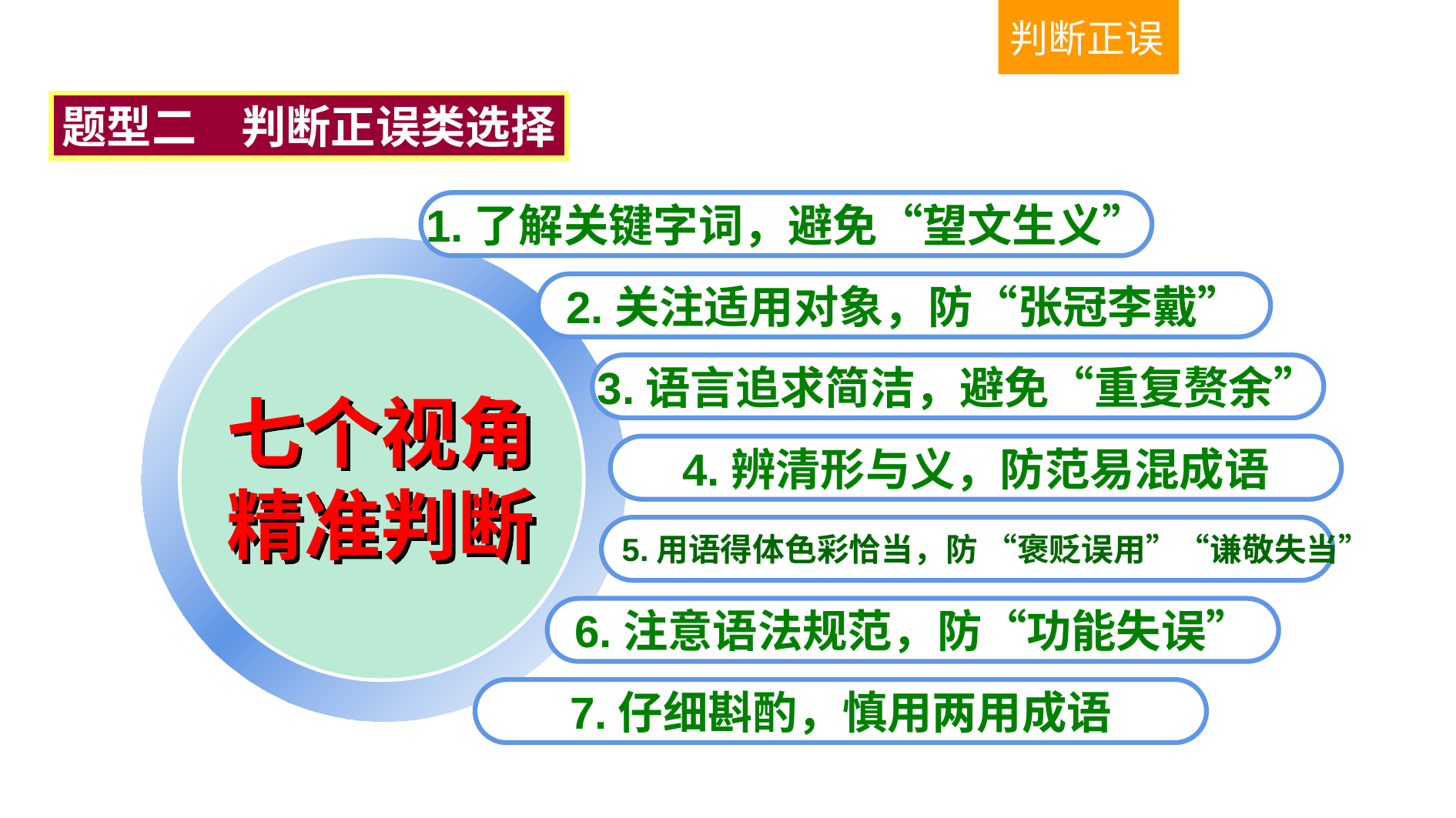

判断正误
题型二　判断正误类选择
1.了解关键字词，避免“望文生义”

2.关注适用对象，防“张冠李戴”

3.语言追求简洁，避免“重复赘余”
七个视角
精准判断
4.辨清形与义，防范易混成语
5.用语得体色彩恰当，防 “褒贬误用”“谦敬失当”
6.注意语法规范，防“功能失误”
7.仔细斟酌，慎用两用成语